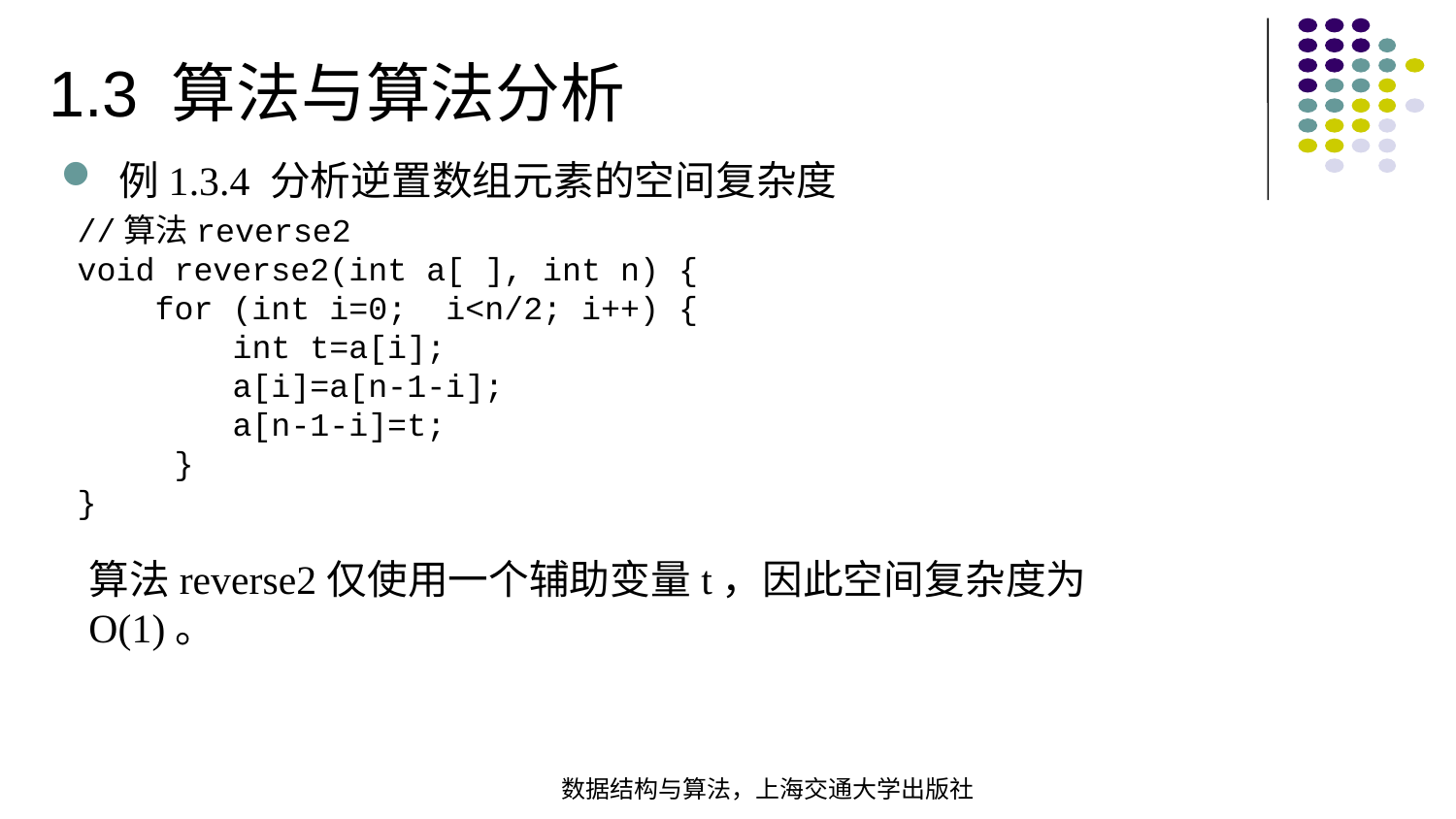

1.3 算法与算法分析
例1.3.4 分析逆置数组元素的空间复杂度
//算法reverse2void reverse2(int a[ ], int n) {    for (int i=0;  i<n/2; i++) {        int t=a[i];        a[i]=a[n-1-i];        a[n-1-i]=t;     }
}
算法reverse2仅使用一个辅助变量t，因此空间复杂度为O(1)。